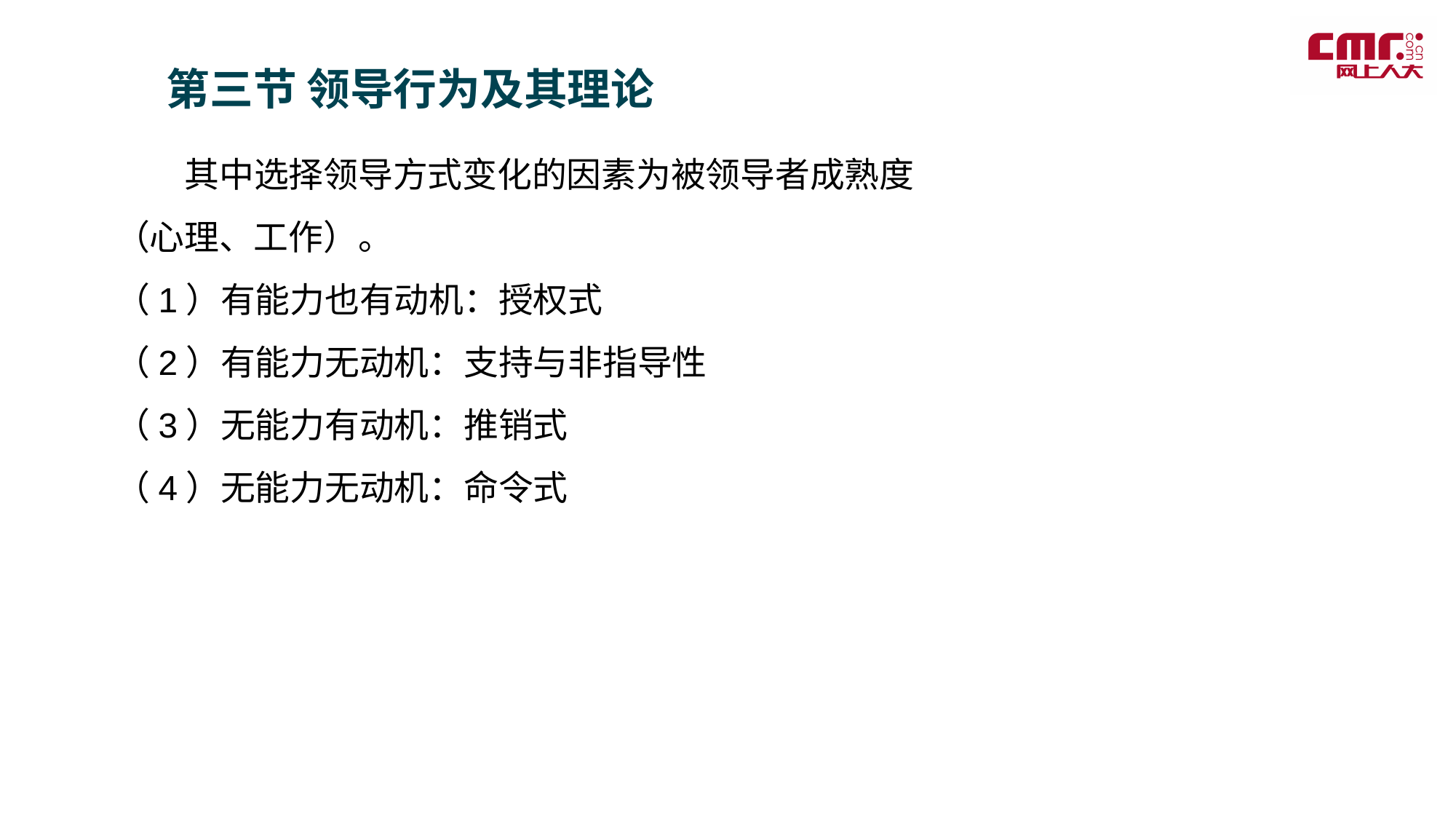

第三节 领导行为及其理论
　　其中选择领导方式变化的因素为被领导者成熟度（心理、工作）。
（1）有能力也有动机：授权式
（2）有能力无动机：支持与非指导性
（3）无能力有动机：推销式
（4）无能力无动机：命令式